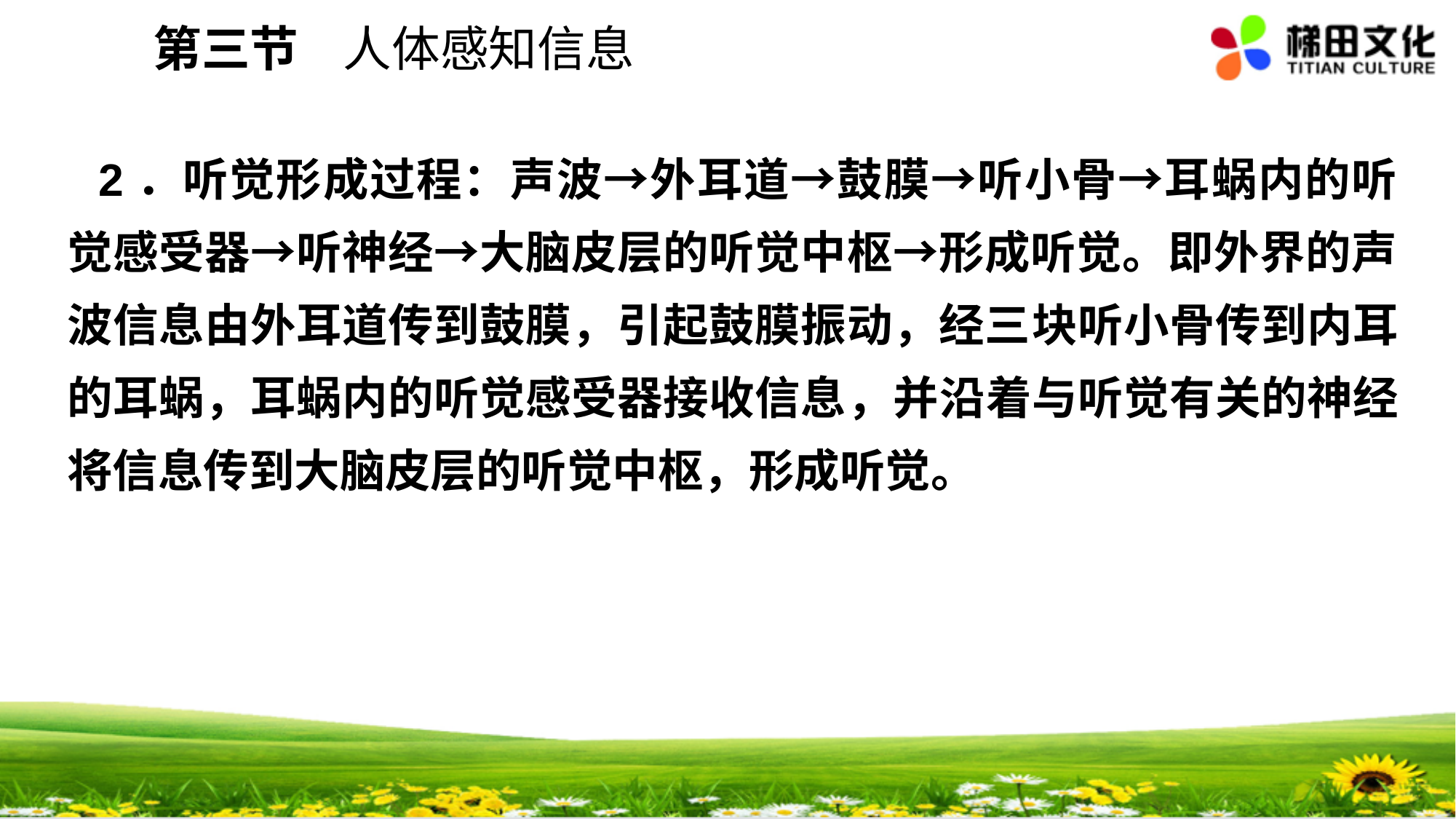

第三节    人体感知信息
2．听觉形成过程：声波→外耳道→鼓膜→听小骨→耳蜗内的听觉感受器→听神经→大脑皮层的听觉中枢→形成听觉。即外界的声波信息由外耳道传到鼓膜，引起鼓膜振动，经三块听小骨传到内耳的耳蜗，耳蜗内的听觉感受器接收信息，并沿着与听觉有关的神经将信息传到大脑皮层的听觉中枢，形成听觉。